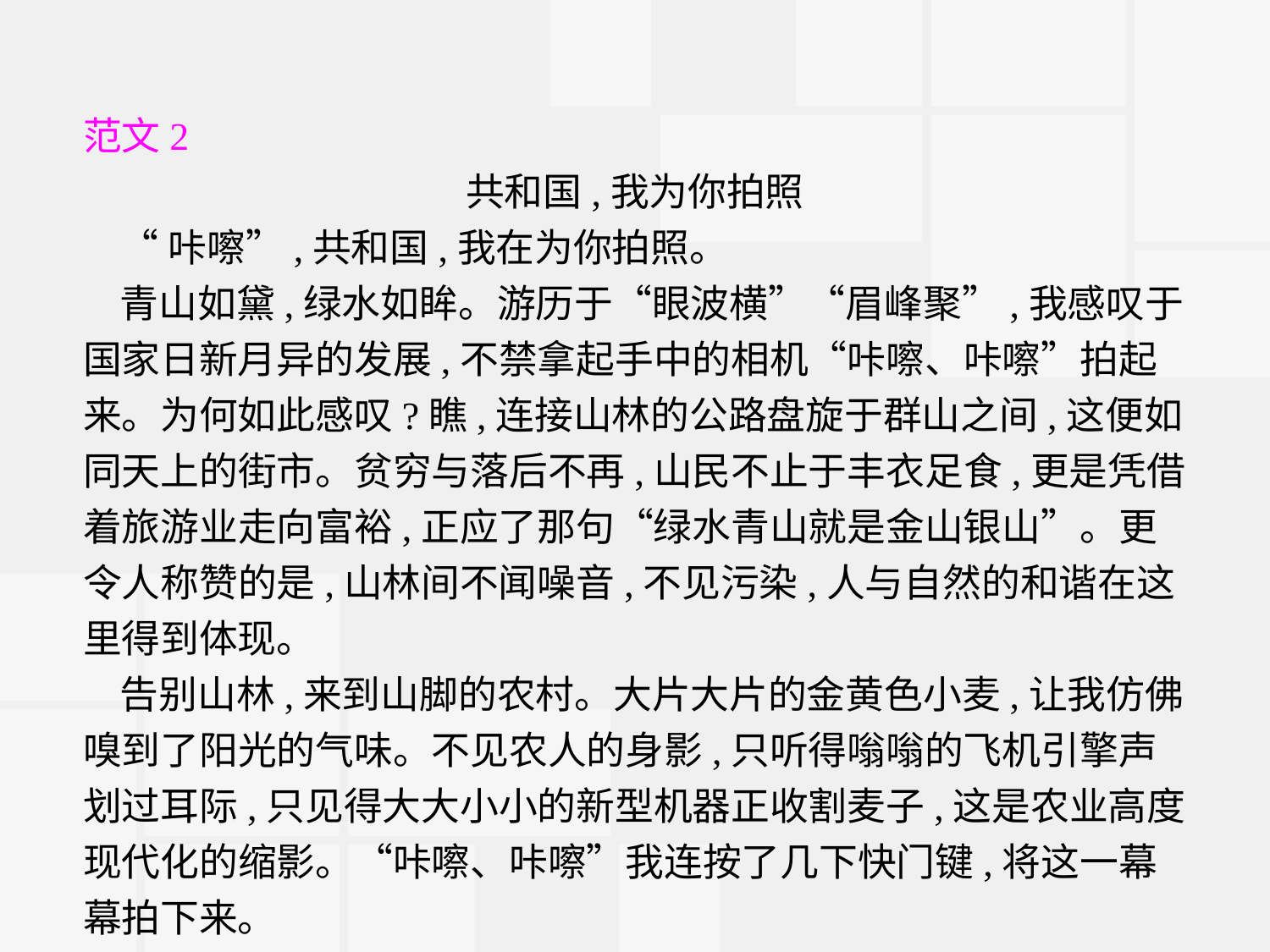

范文2
共和国,我为你拍照
“咔嚓”,共和国,我在为你拍照。
青山如黛,绿水如眸。游历于“眼波横”“眉峰聚”,我感叹于国家日新月异的发展,不禁拿起手中的相机“咔嚓、咔嚓”拍起来。为何如此感叹?瞧,连接山林的公路盘旋于群山之间,这便如同天上的街市。贫穷与落后不再,山民不止于丰衣足食,更是凭借着旅游业走向富裕,正应了那句“绿水青山就是金山银山”。更令人称赞的是,山林间不闻噪音,不见污染,人与自然的和谐在这里得到体现。
告别山林,来到山脚的农村。大片大片的金黄色小麦,让我仿佛嗅到了阳光的气味。不见农人的身影,只听得嗡嗡的飞机引擎声划过耳际,只见得大大小小的新型机器正收割麦子,这是农业高度现代化的缩影。“咔嚓、咔嚓”我连按了几下快门键,将这一幕幕拍下来。